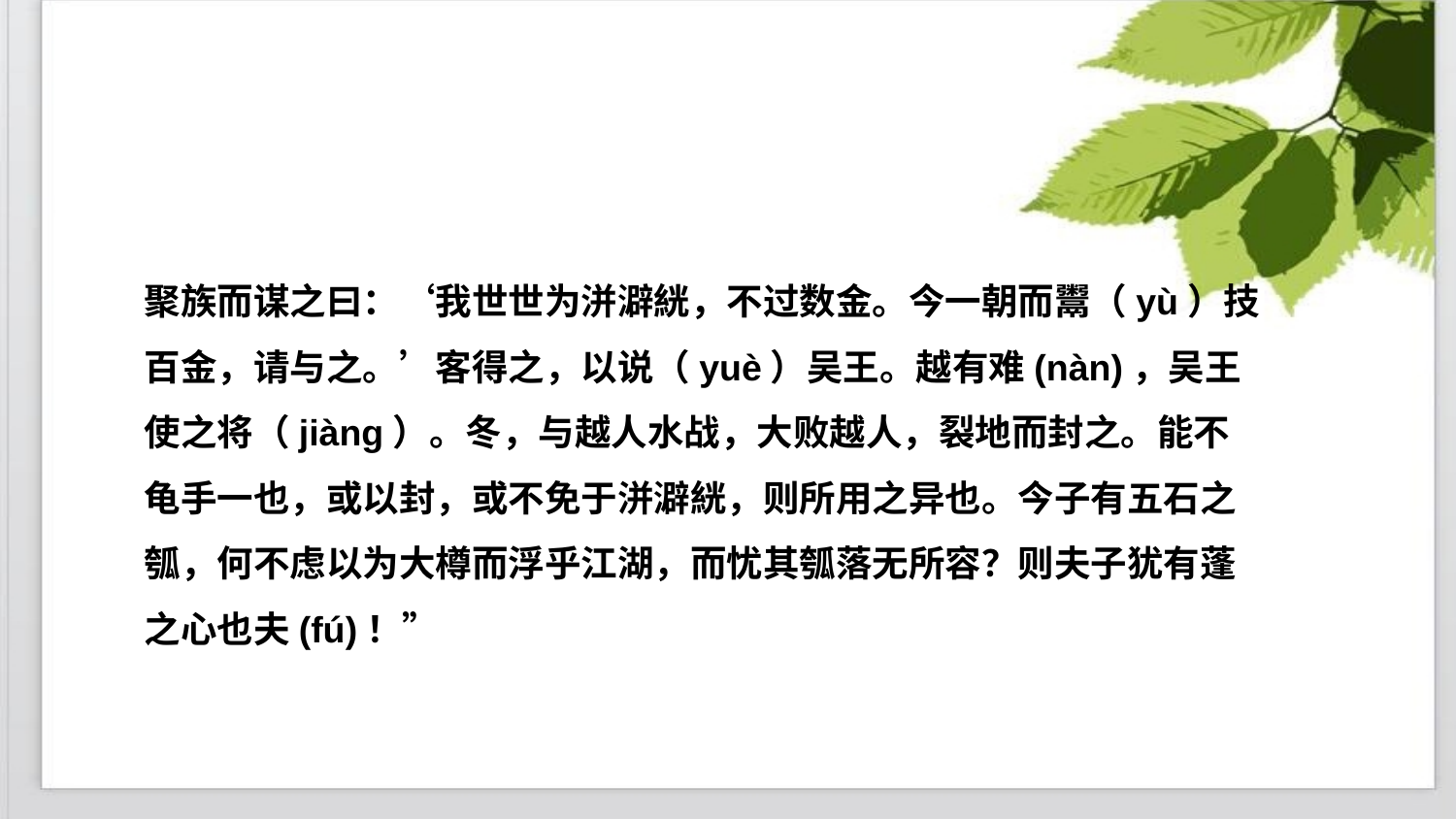

聚族而谋之曰：‘我世世为洴澼絖，不过数金。今一朝而鬻（yù）技百金，请与之。’客得之，以说（yuè）吴王。越有难(nàn)，吴王使之将（jiàng）。冬，与越人水战，大败越人，裂地而封之。能不龟手一也，或以封，或不免于洴澼絖，则所用之异也。今子有五石之瓠，何不虑以为大樽而浮乎江湖，而忧其瓠落无所容？则夫子犹有蓬之心也夫(fú)！”